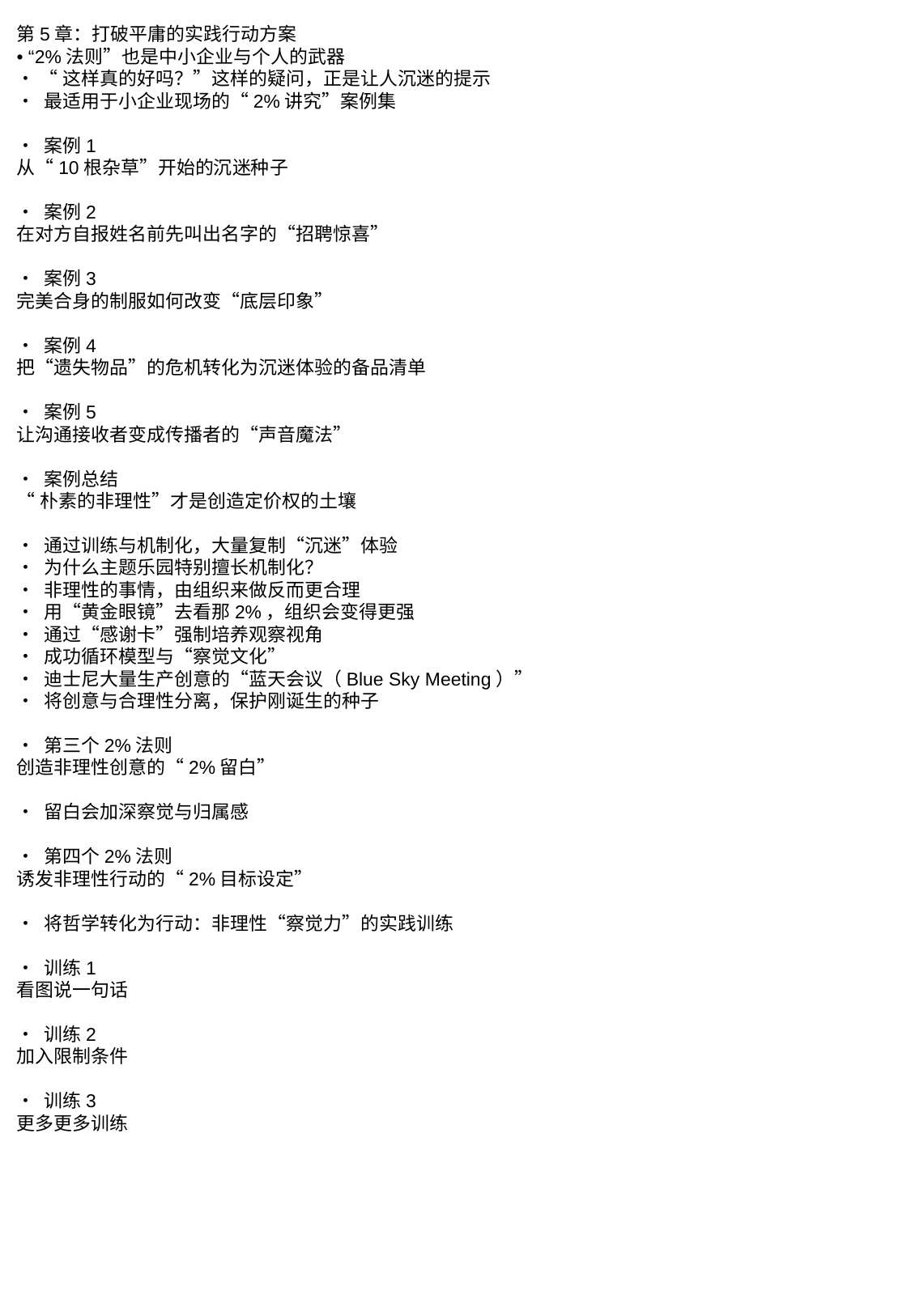

第5章：打破平庸的实践行动方案
• “2%法则”也是中小企业与个人的武器
• “这样真的好吗？”这样的疑问，正是让人沉迷的提示
• 最适用于小企业现场的“2%讲究”案例集

• 案例1
从“10根杂草”开始的沉迷种子

• 案例2
在对方自报姓名前先叫出名字的“招聘惊喜”

• 案例3
完美合身的制服如何改变“底层印象”

• 案例4
把“遗失物品”的危机转化为沉迷体验的备品清单

• 案例5
让沟通接收者变成传播者的“声音魔法”

• 案例总结
“朴素的非理性”才是创造定价权的土壤

• 通过训练与机制化，大量复制“沉迷”体验
• 为什么主题乐园特别擅长机制化？
• 非理性的事情，由组织来做反而更合理
• 用“黄金眼镜”去看那2%，组织会变得更强
• 通过“感谢卡”强制培养观察视角
• 成功循环模型与“察觉文化”
• 迪士尼大量生产创意的“蓝天会议（Blue Sky Meeting）”
• 将创意与合理性分离，保护刚诞生的种子

• 第三个2%法则
创造非理性创意的“2%留白”

• 留白会加深察觉与归属感

• 第四个2%法则
诱发非理性行动的“2%目标设定”

• 将哲学转化为行动：非理性“察觉力”的实践训练

• 训练1
看图说一句话

• 训练2
加入限制条件

• 训练3
更多更多训练